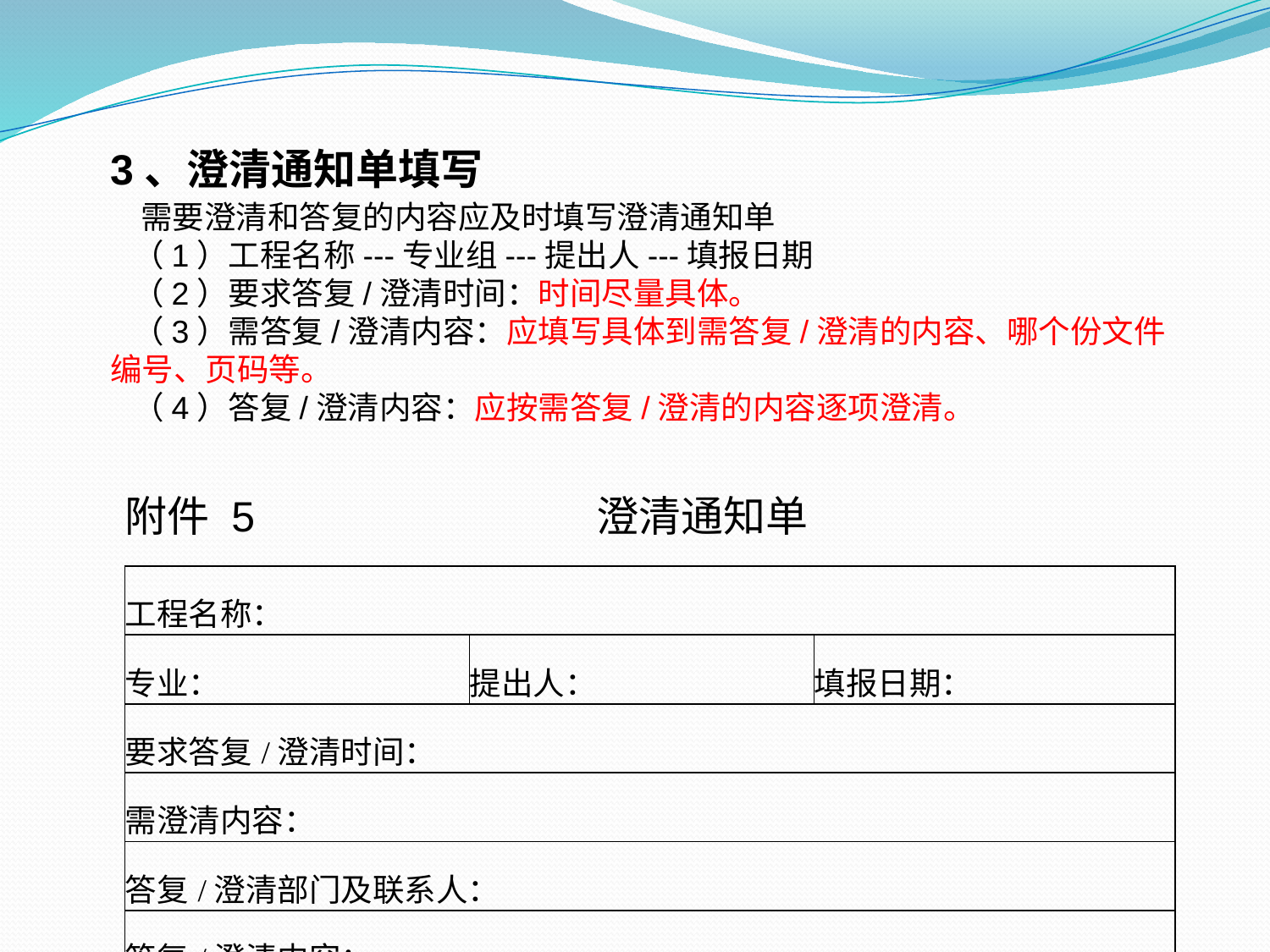

3、澄清通知单填写
   需要澄清和答复的内容应及时填写澄清通知单
  （1）工程名称---专业组---提出人---填报日期
  （2）要求答复/澄清时间：时间尽量具体。
  （3）需答复/澄清内容：应填写具体到需答复/澄清的内容、哪个份文件编号、页码等。
  （4）答复/澄清内容：应按需答复/澄清的内容逐项澄清。
附件 5                            澄清通知单
| 工程名称： |  |  |
| --- | --- | --- |
| 专业： | 提出人： | 填报日期： |
| 要求答复/澄清时间： |  |  |
| 需澄清内容： |  |  |
| 答复/澄清部门及联系人： |  |  |
| 答复/澄清内容： |  |  |